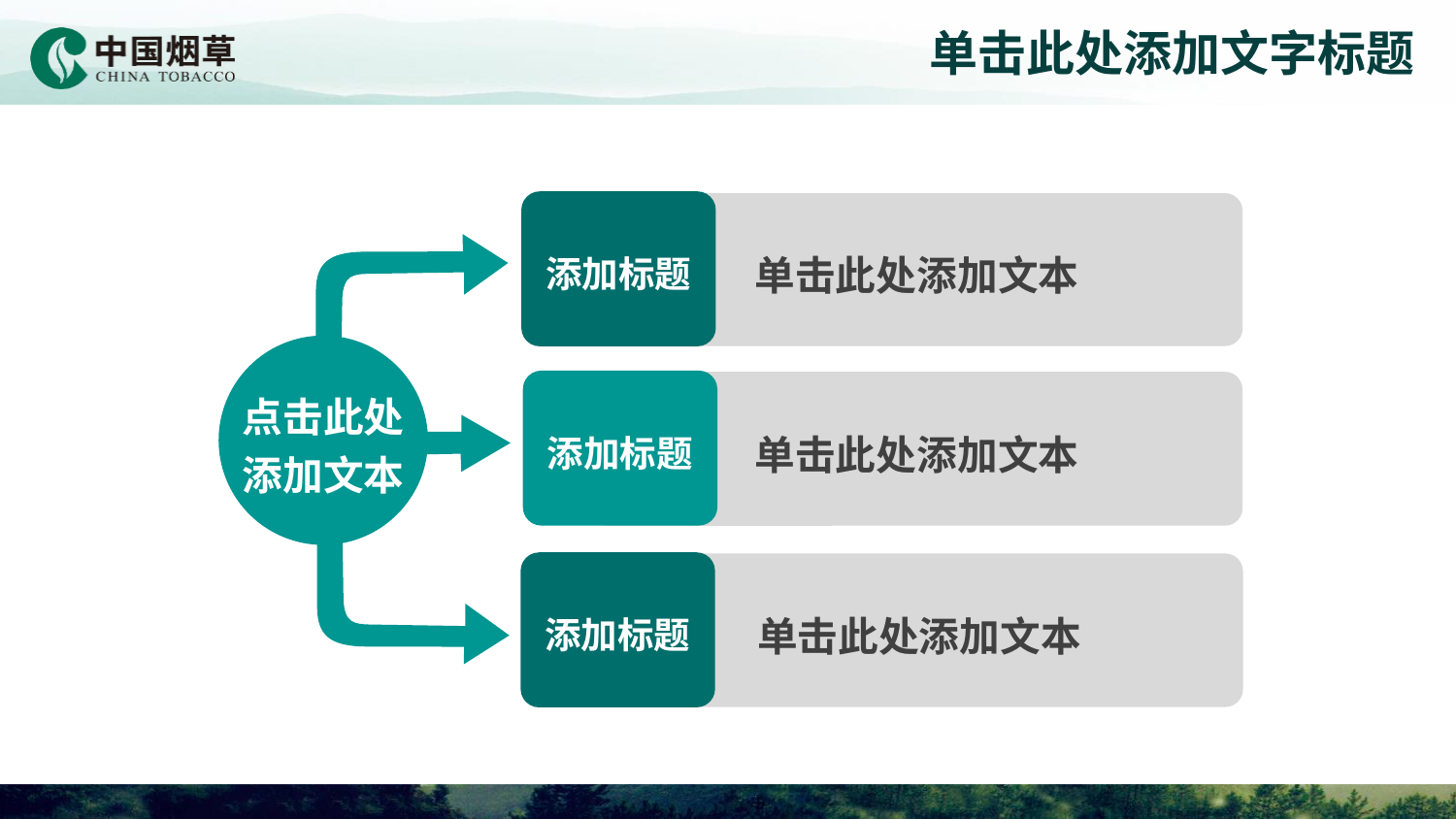

添加标题
单击此处添加文本

点击此处
添加文本
添加标题
单击此处添加文本
添加标题
单击此处添加文本